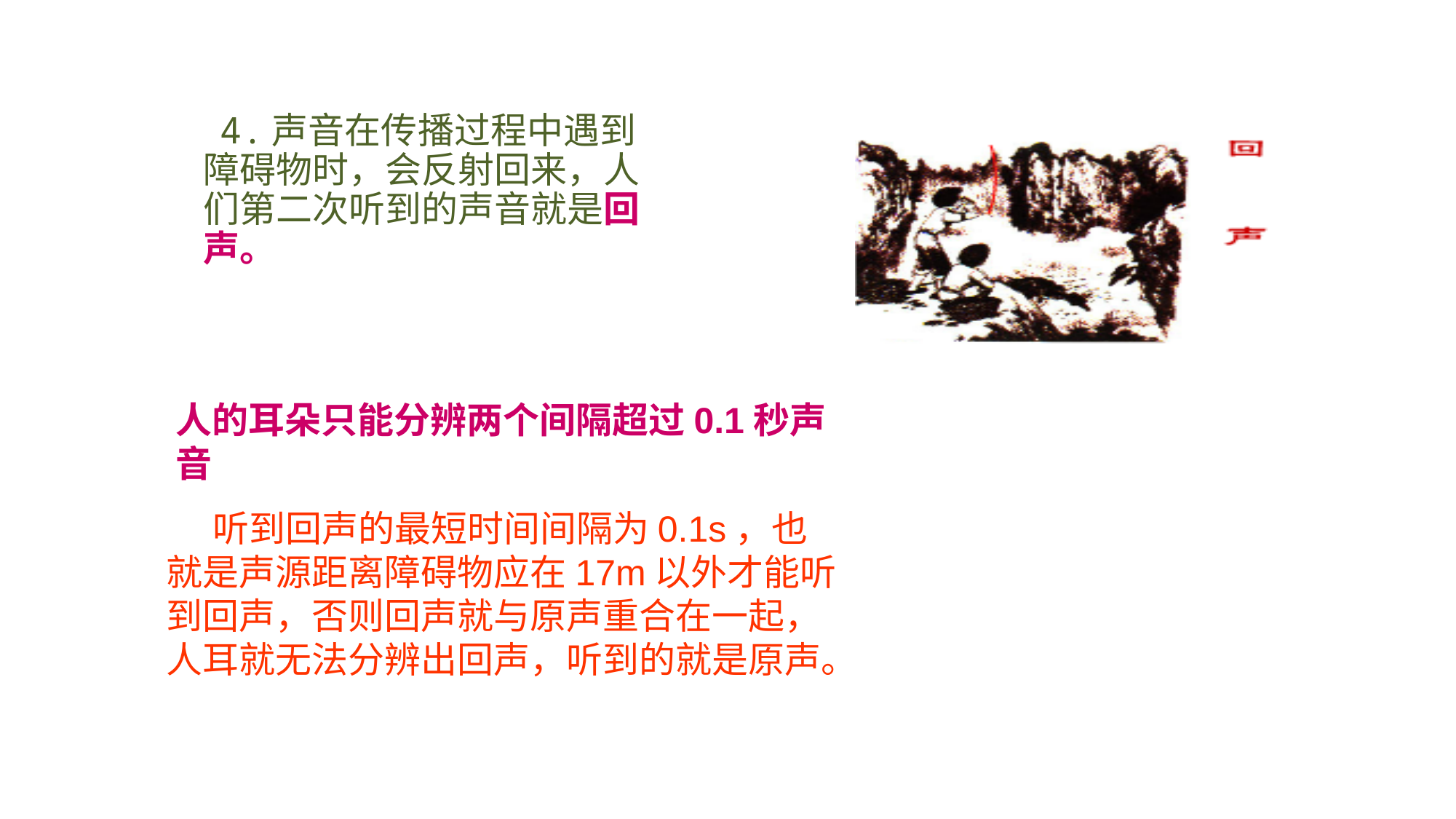

4.声音在传播过程中遇到障碍物时，会反射回来，人们第二次听到的声音就是回声。
人的耳朵只能分辨两个间隔超过0.1秒声音
        听到回声的最短时间间隔为0.1s，也就是声源距离障碍物应在17m以外才能听到回声，否则回声就与原声重合在一起，人耳就无法分辨出回声，听到的就是原声。